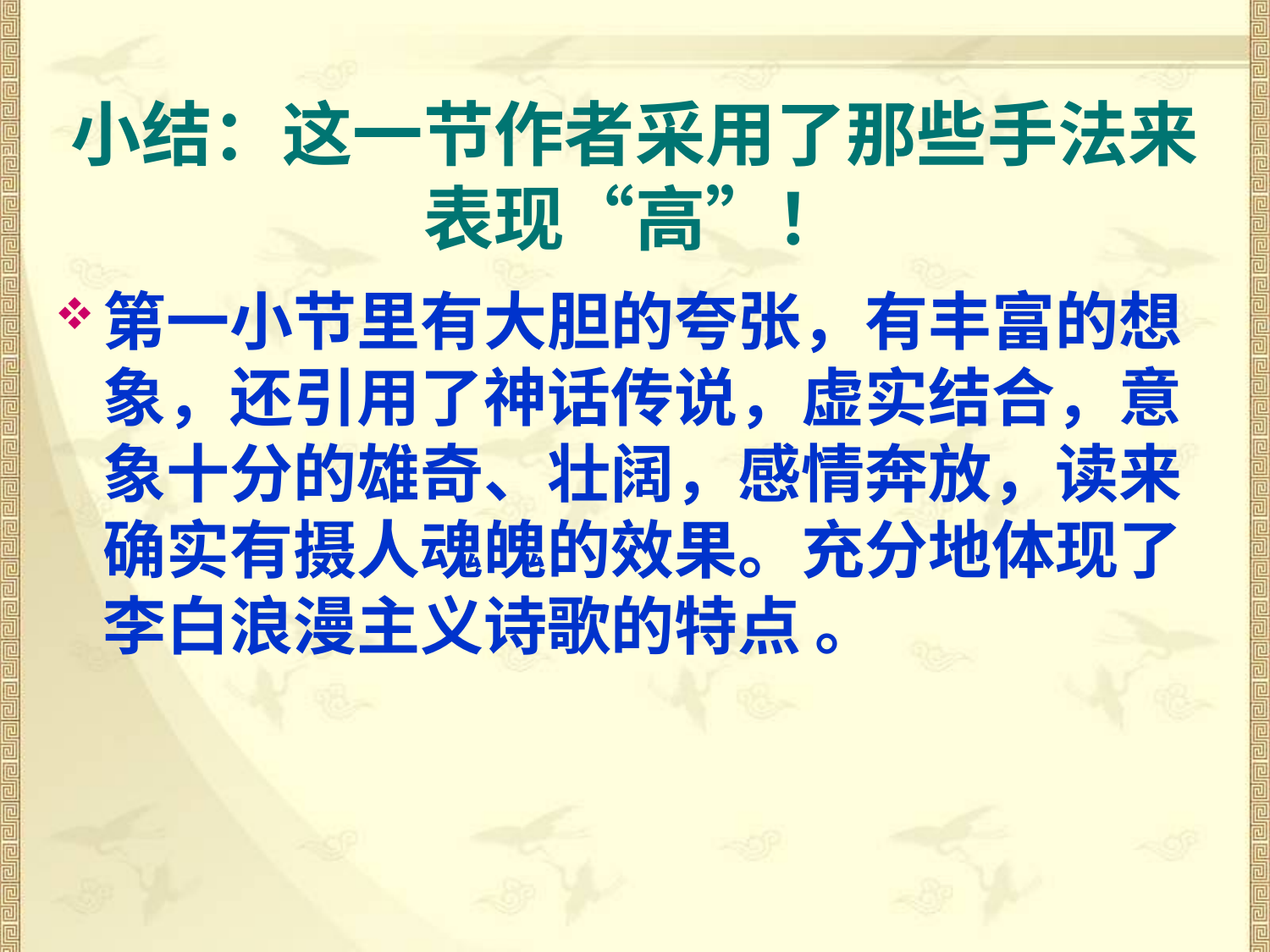

# 小结：这一节作者采用了那些手法来表现“高”！
第一小节里有大胆的夸张，有丰富的想象，还引用了神话传说，虚实结合，意象十分的雄奇、壮阔，感情奔放，读来确实有摄人魂魄的效果。充分地体现了李白浪漫主义诗歌的特点 。